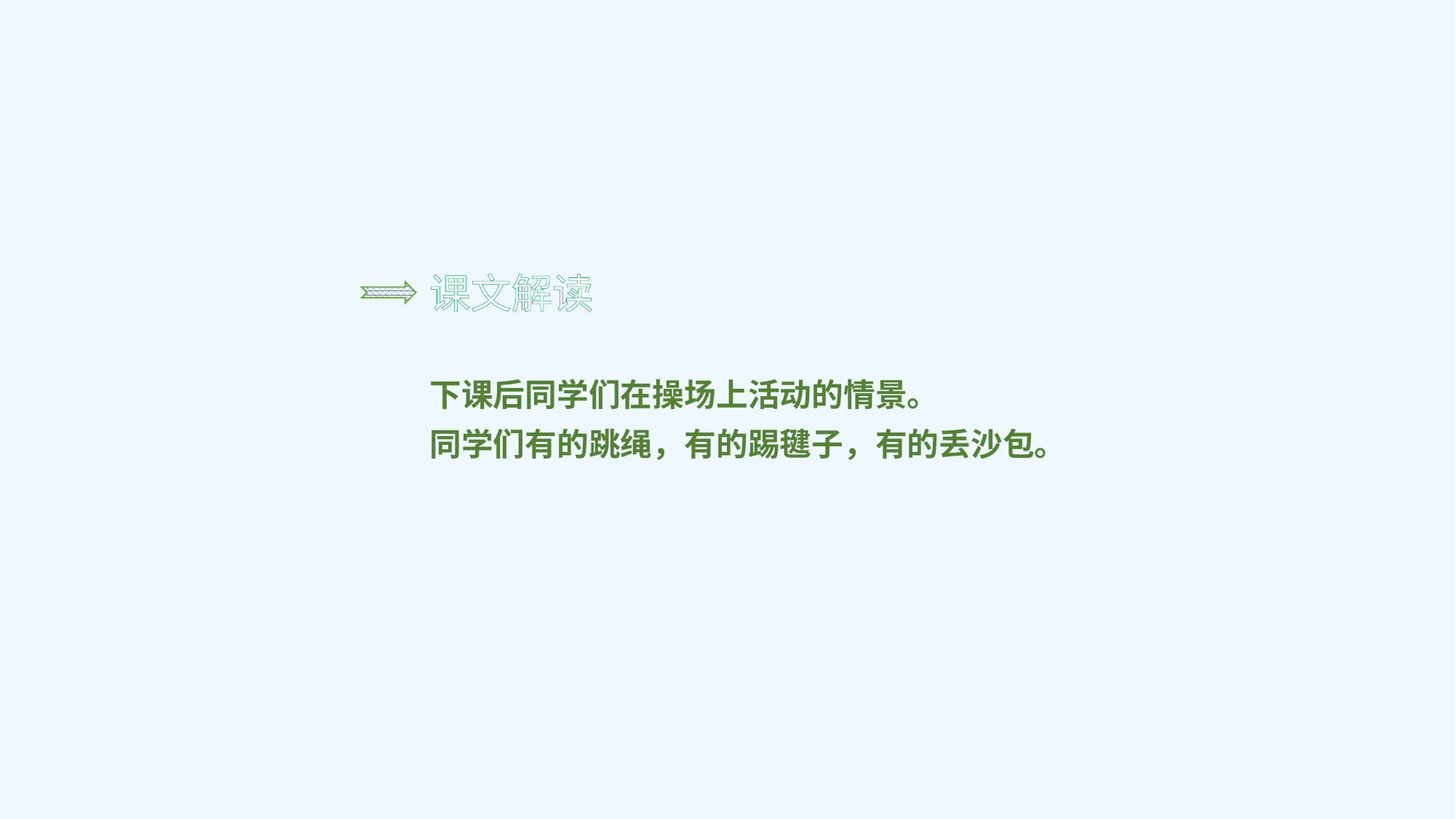

课文解读

下课后同学们在操场上活动的情景。
同学们有的跳绳，有的踢毽子，有的丢沙包。